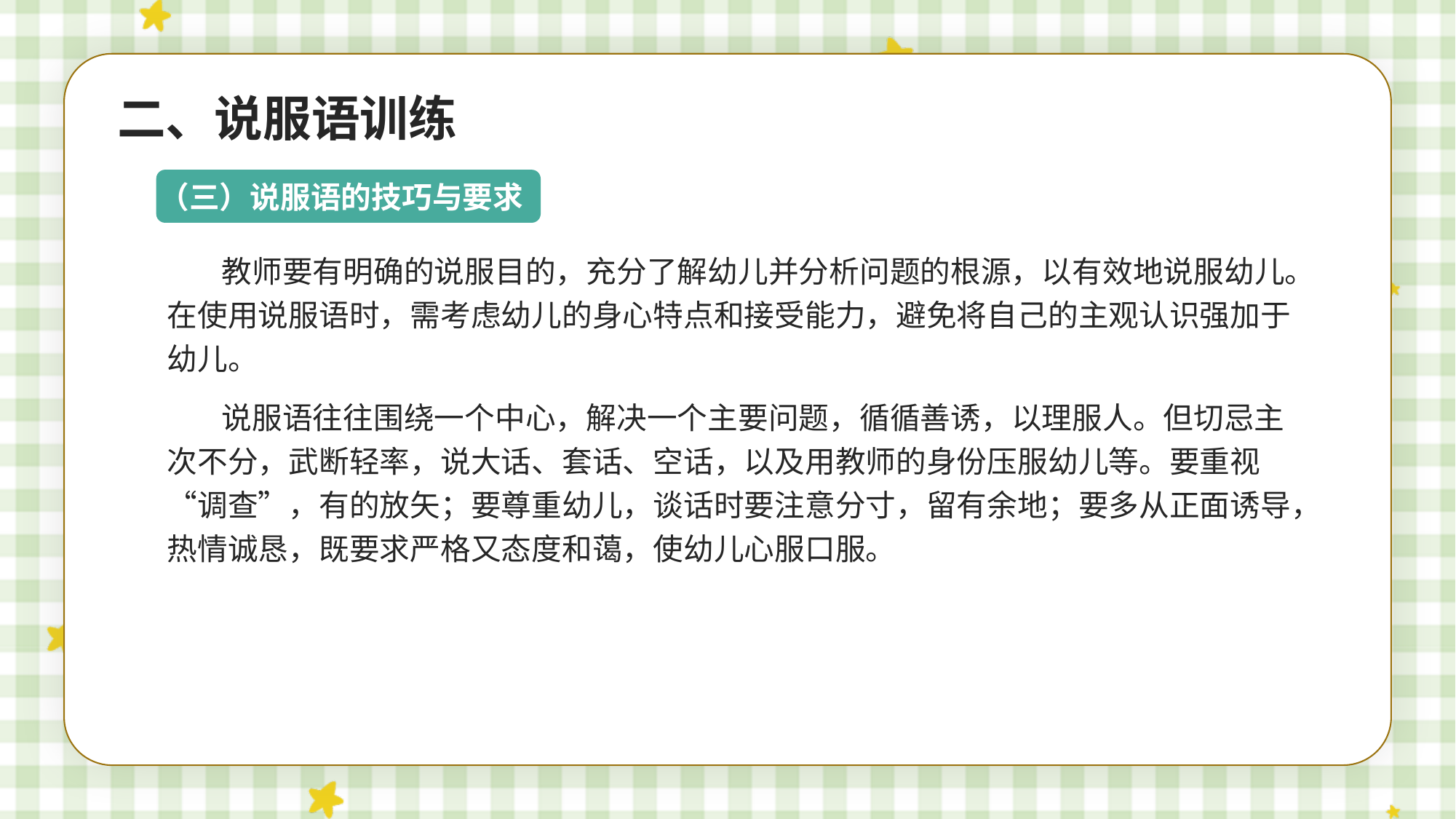

二、说服语训练
（三）说服语的技巧与要求
教师要有明确的说服目的，充分了解幼儿并分析问题的根源，以有效地说服幼儿。在使用说服语时，需考虑幼儿的身心特点和接受能力，避免将自己的主观认识强加于幼儿。
说服语往往围绕一个中心，解决一个主要问题，循循善诱，以理服人。但切忌主次不分，武断轻率，说大话、套话、空话，以及用教师的身份压服幼儿等。要重视“调查”，有的放矢；要尊重幼儿，谈话时要注意分寸，留有余地；要多从正面诱导，热情诚恳，既要求严格又态度和蔼，使幼儿心服口服。